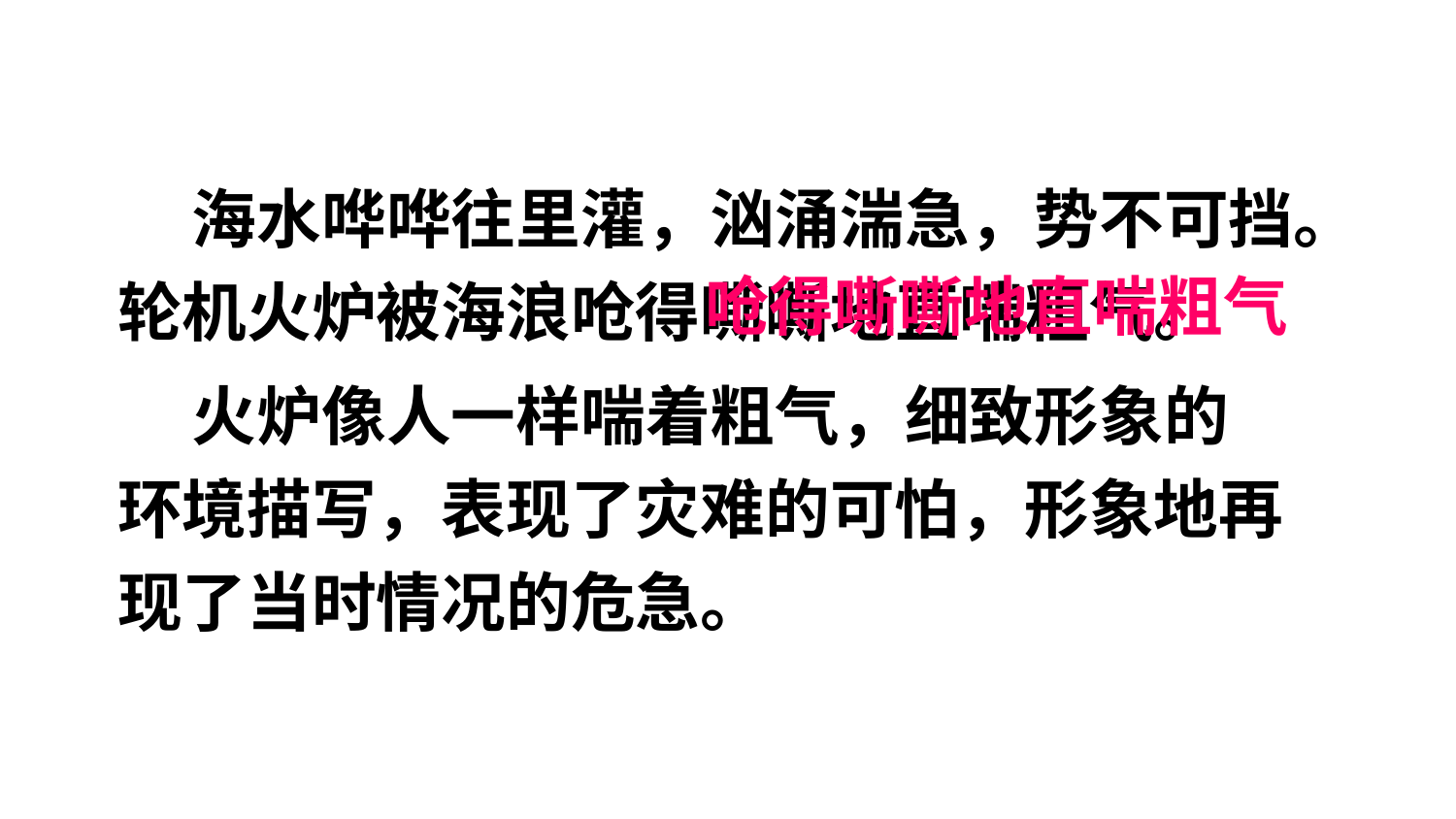

海水哗哗往里灌，汹涌湍急，势不可挡。轮机火炉被海浪呛得嘶嘶地直喘粗气。
呛得嘶嘶地直喘粗气
    火炉像人一样喘着粗气，细致形象的环境描写，表现了灾难的可怕，形象地再现了当时情况的危急。